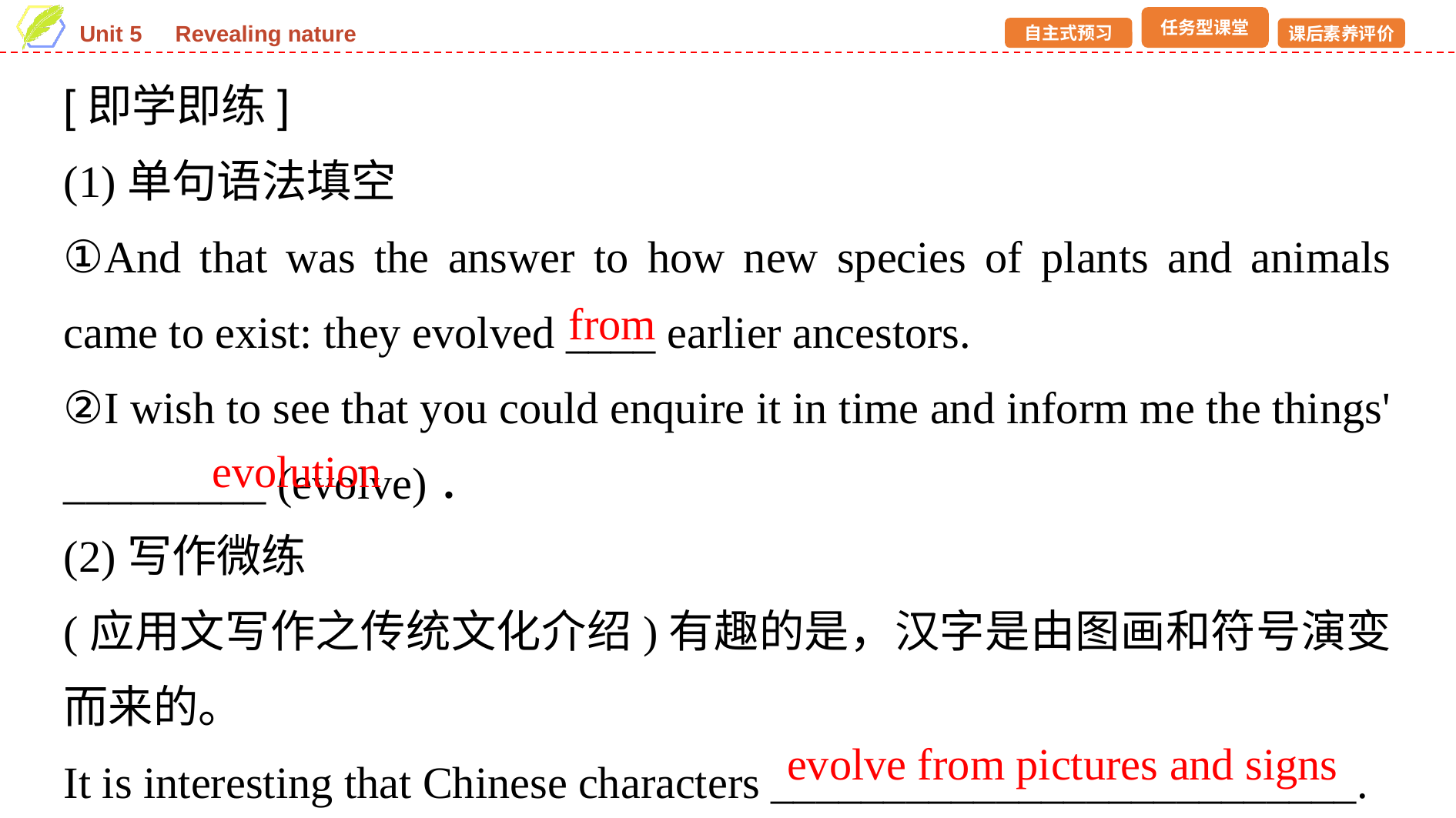

[即学即练]
(1)单句语法填空
①And that was the answer to how new species of plants and animals came to exist: they evolved ____ earlier ancestors.
②I wish to see that you could enquire it in time and inform me the things' _________ (evolve)．
from
evolution
(2)写作微练
(应用文写作之传统文化介绍)有趣的是，汉字是由图画和符号演变而来的。
It is interesting that Chinese characters __________________________.
evolve from pictures and signs